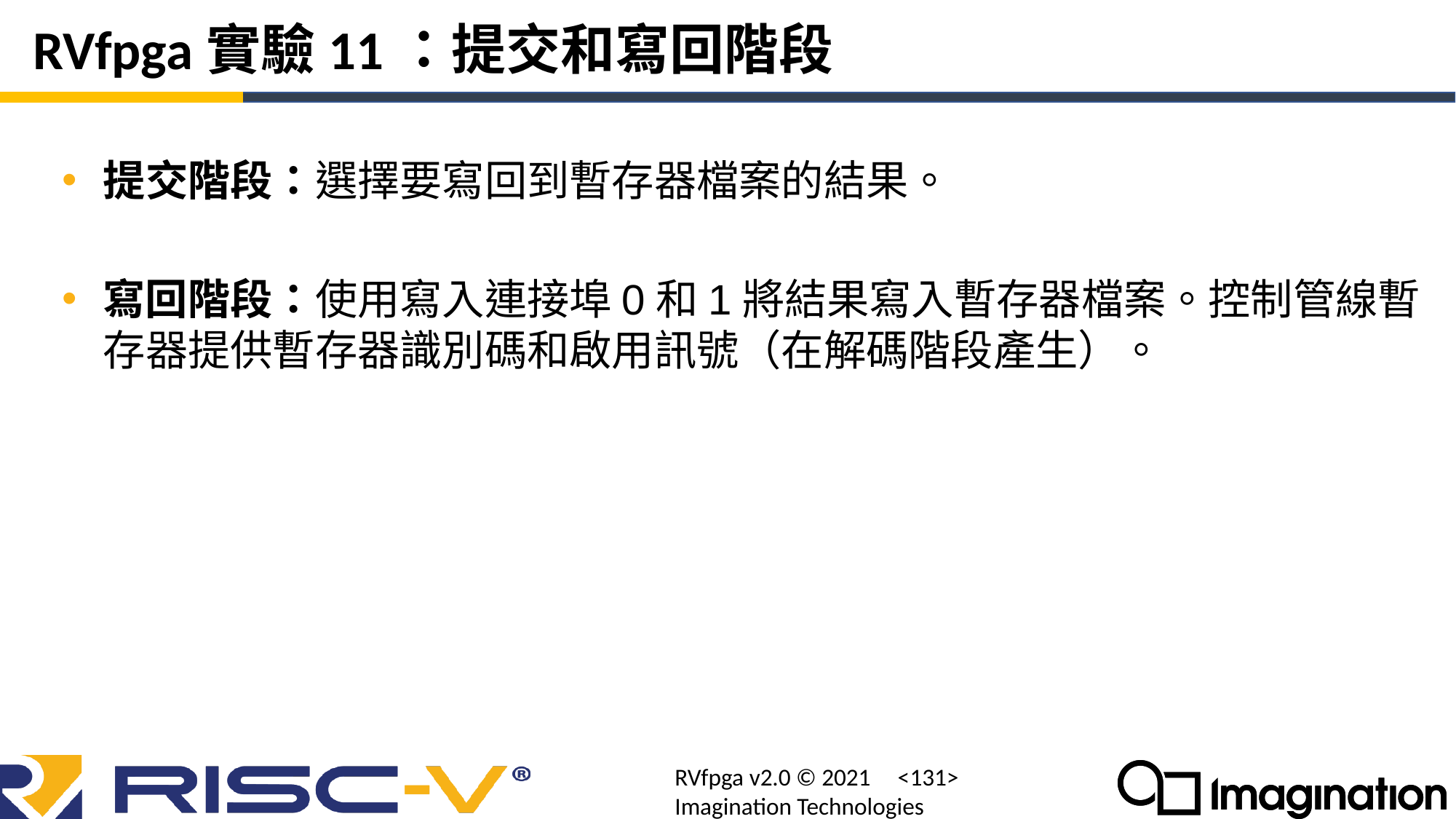

# RVfpga實驗11：提交和寫回階段
提交階段：選擇要寫回到暫存器檔案的結果。

寫回階段：使用寫入連接埠0和1將結果寫入暫存器檔案。控制管線暫存器提供暫存器識別碼和啟用訊號（在解碼階段產生）。